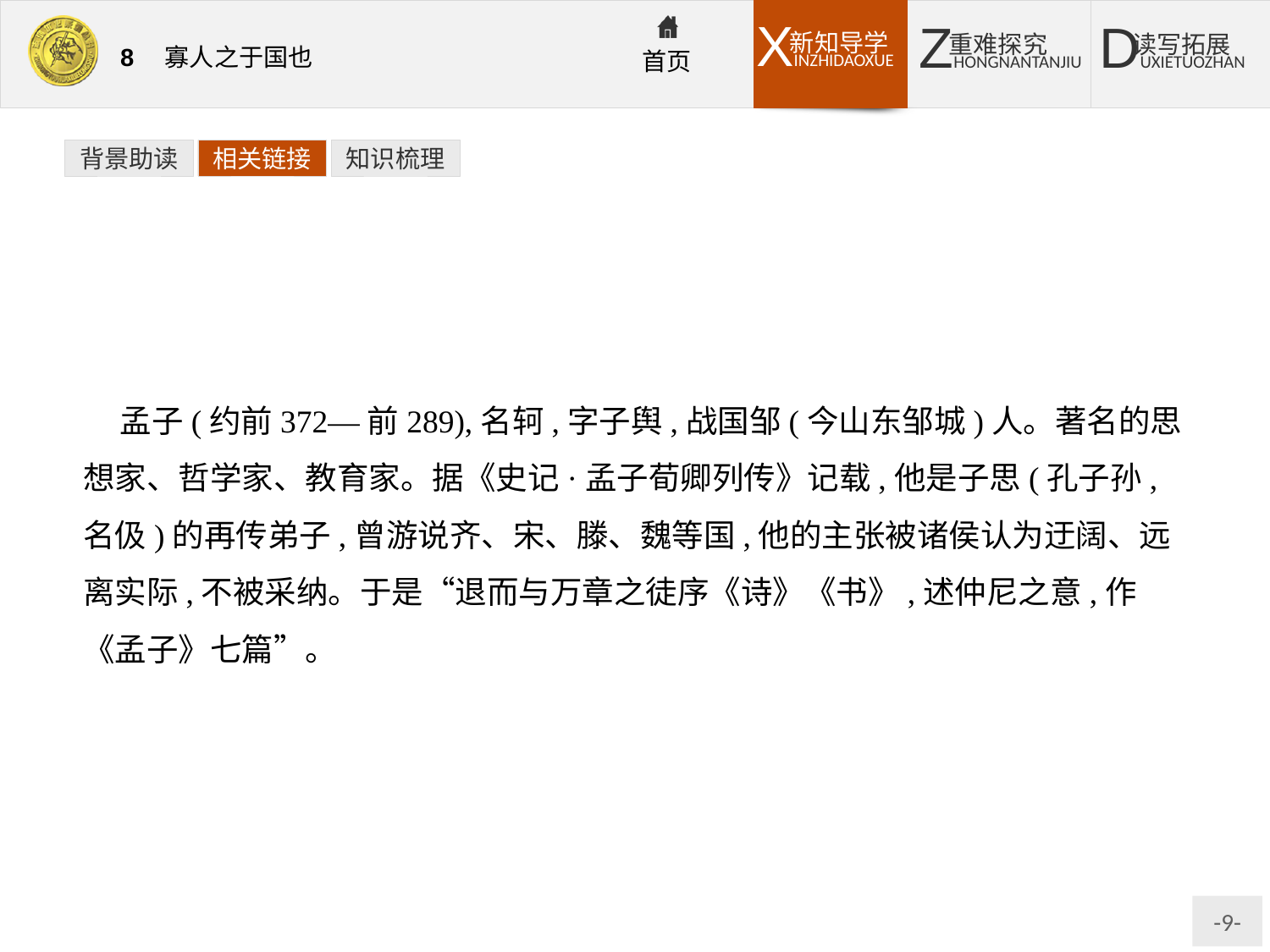

背景助读
相关链接
知识梳理
孟子(约前372—前289),名轲,字子舆,战国邹(今山东邹城)人。著名的思想家、哲学家、教育家。据《史记·孟子荀卿列传》记载,他是子思(孔子孙,名伋)的再传弟子,曾游说齐、宋、滕、魏等国,他的主张被诸侯认为迂阔、远离实际,不被采纳。于是“退而与万章之徒序《诗》《书》,述仲尼之意,作《孟子》七篇”。